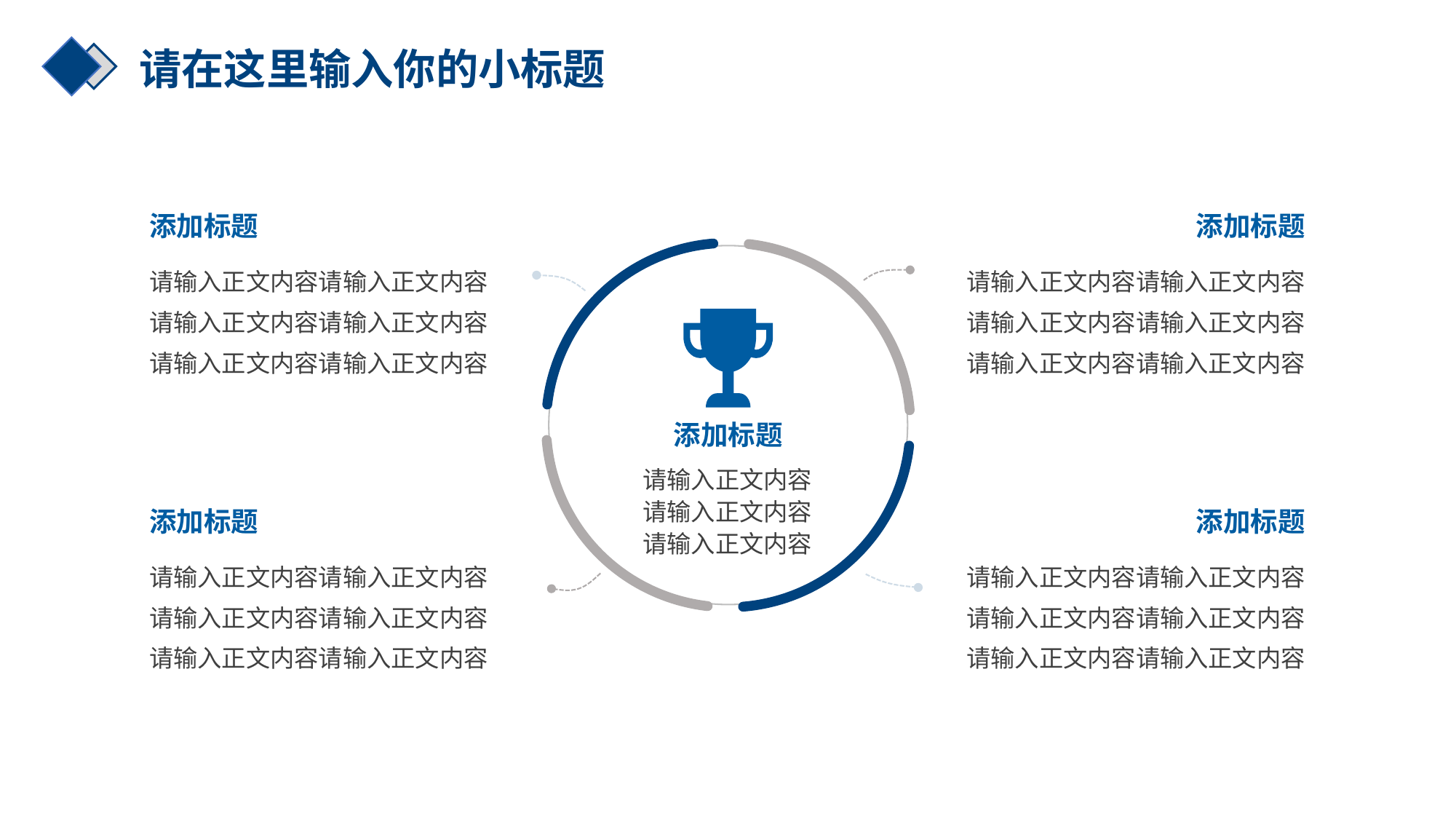

请在这里输入你的小标题
添加标题
添加标题

请输入正文内容请输入正文内容
请输入正文内容请输入正文内容
请输入正文内容请输入正文内容
请输入正文内容请输入正文内容
请输入正文内容请输入正文内容
请输入正文内容请输入正文内容
添加标题
请输入正文内容
请输入正文内容
请输入正文内容
添加标题
添加标题
请输入正文内容请输入正文内容
请输入正文内容请输入正文内容
请输入正文内容请输入正文内容
请输入正文内容请输入正文内容
请输入正文内容请输入正文内容
请输入正文内容请输入正文内容